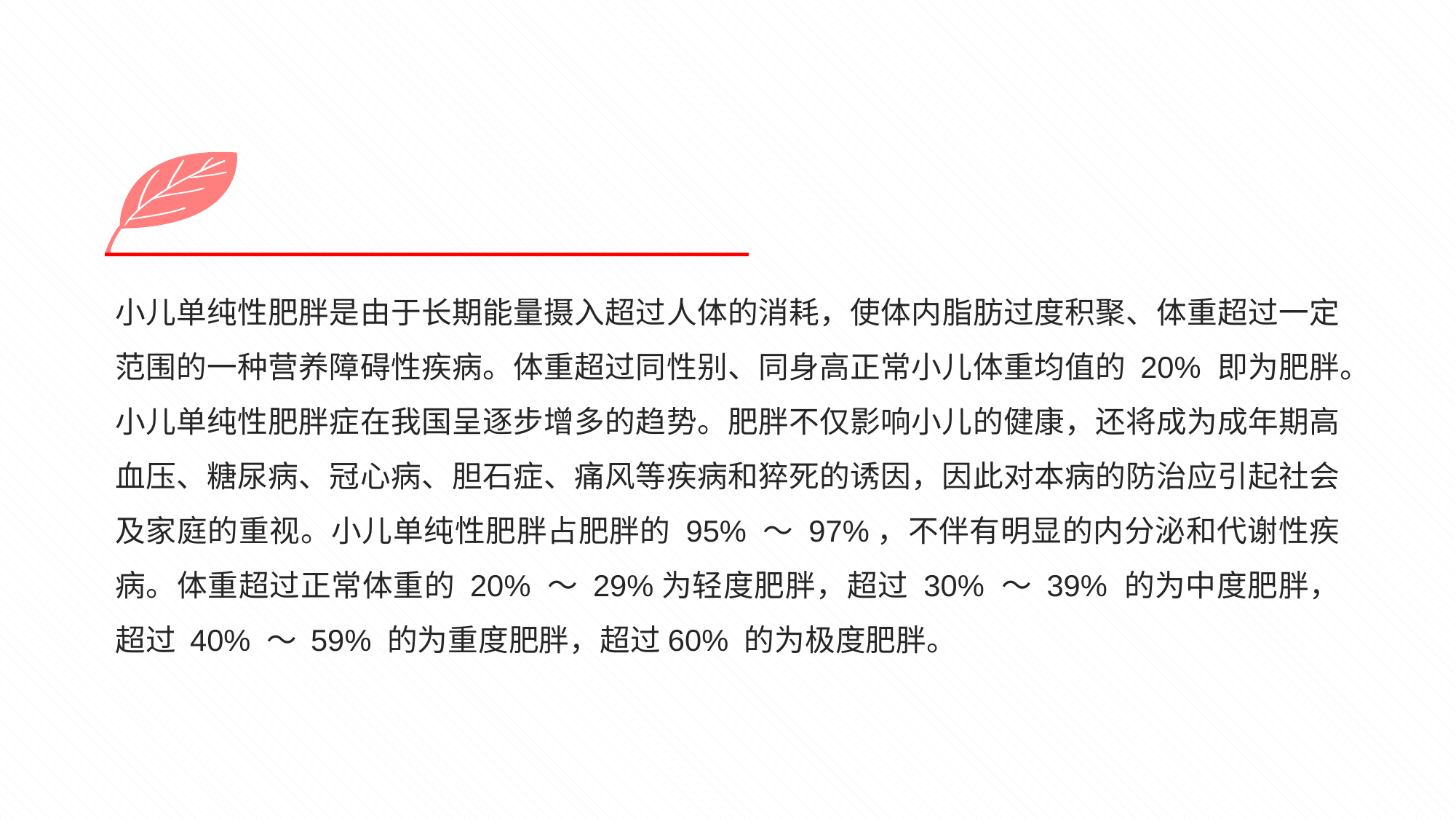

小儿单纯性肥胖是由于长期能量摄入超过人体的消耗，使体内脂肪过度积聚、体重超过一定范围的一种营养障碍性疾病。体重超过同性别、同身高正常小儿体重均值的 20% 即为肥胖。小儿单纯性肥胖症在我国呈逐步增多的趋势。肥胖不仅影响小儿的健康，还将成为成年期高血压、糖尿病、冠心病、胆石症、痛风等疾病和猝死的诱因，因此对本病的防治应引起社会及家庭的重视。小儿单纯性肥胖占肥胖的 95% ～ 97%，不伴有明显的内分泌和代谢性疾病。体重超过正常体重的 20% ～ 29%为轻度肥胖，超过 30% ～ 39% 的为中度肥胖，超过 40% ～ 59% 的为重度肥胖，超过60% 的为极度肥胖。